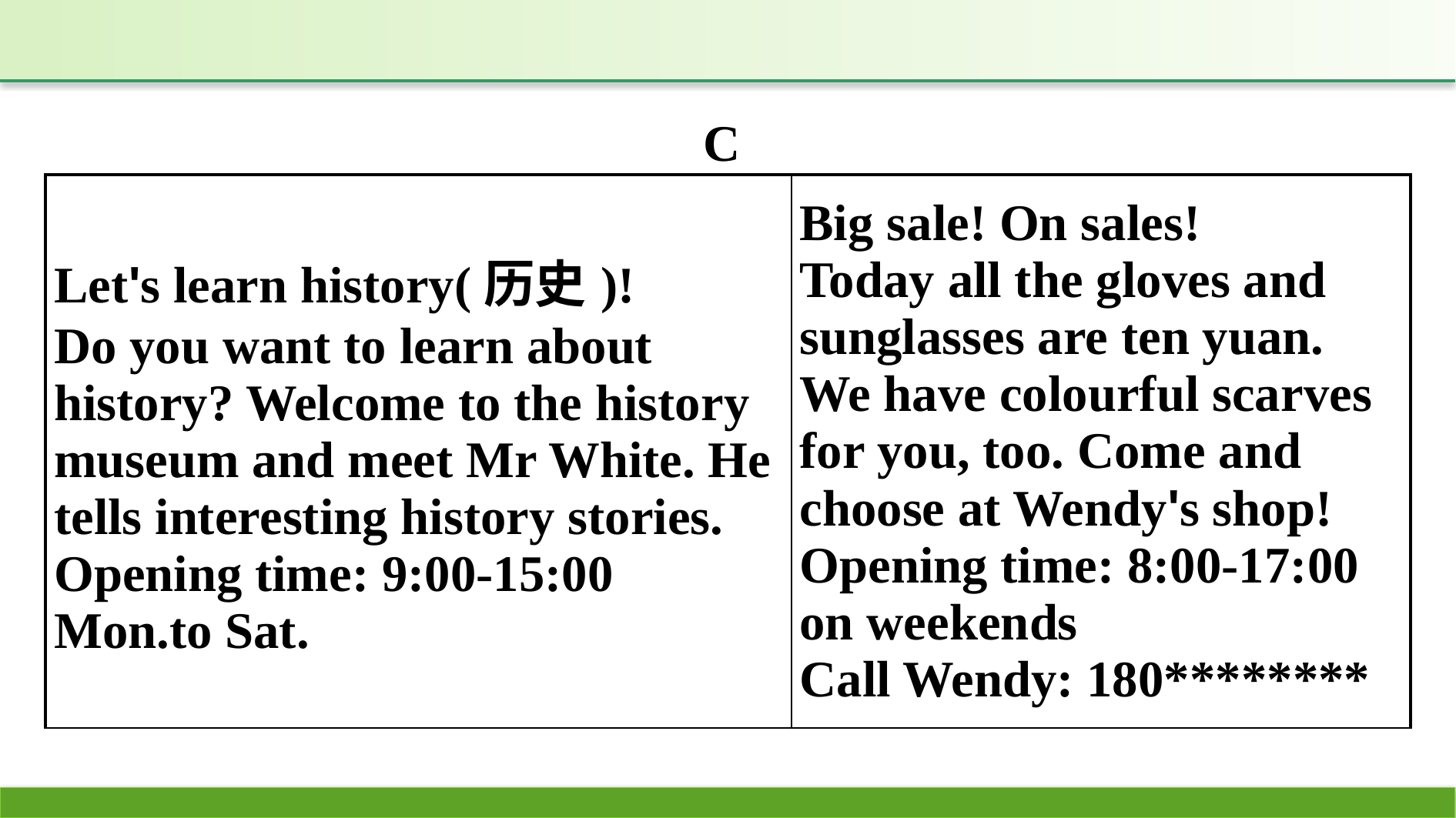

C
| Let's learn history(历史)! Do you want to learn about history? Welcome to the history museum and meet Mr White. He tells interesting history stories. Opening time: 9:00-15:00 Mon.to Sat. | Big sale! On sales! Today all the gloves and sunglasses are ten yuan. We have colourful scarves for you, too. Come and choose at Wendy's shop! Opening time: 8:00-17:00 on weekends Call Wendy: 180\*\*\*\*\*\*\*\* |
| --- | --- |